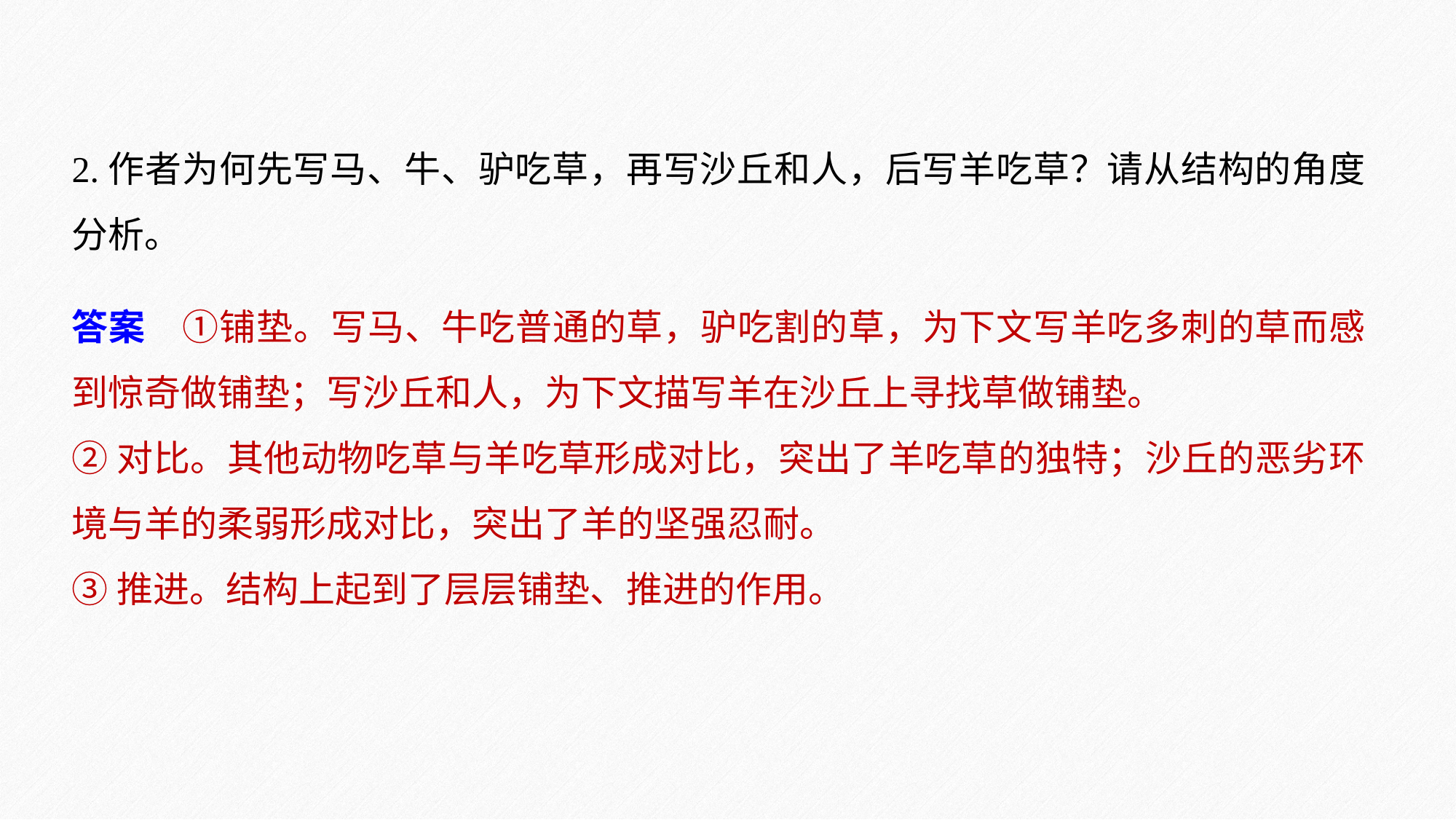

2.作者为何先写马、牛、驴吃草，再写沙丘和人，后写羊吃草？请从结构的角度分析。
答案　①铺垫。写马、牛吃普通的草，驴吃割的草，为下文写羊吃多刺的草而感到惊奇做铺垫；写沙丘和人，为下文描写羊在沙丘上寻找草做铺垫。
②对比。其他动物吃草与羊吃草形成对比，突出了羊吃草的独特；沙丘的恶劣环境与羊的柔弱形成对比，突出了羊的坚强忍耐。
③推进。结构上起到了层层铺垫、推进的作用。